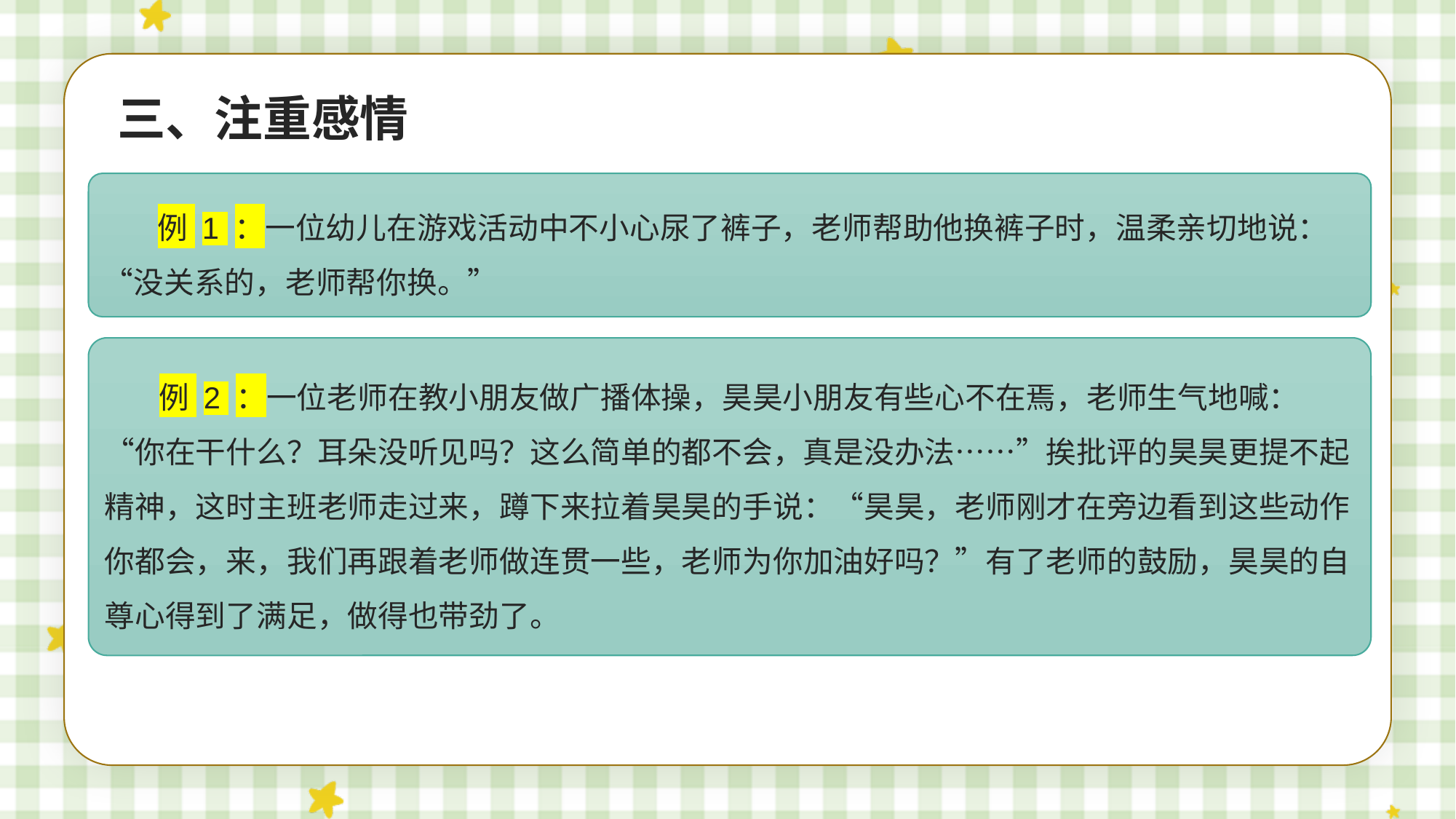

三、注重感情
例 1 ：一位幼儿在游戏活动中不小心尿了裤子，老师帮助他换裤子时，温柔亲切地说：“没关系的，老师帮你换。”
例 2 ：一位老师在教小朋友做广播体操，昊昊小朋友有些心不在焉，老师生气地喊：“你在干什么？耳朵没听见吗？这么简单的都不会，真是没办法……”挨批评的昊昊更提不起精神，这时主班老师走过来，蹲下来拉着昊昊的手说：“昊昊，老师刚才在旁边看到这些动作你都会，来，我们再跟着老师做连贯一些，老师为你加油好吗？”有了老师的鼓励，昊昊的自尊心得到了满足，做得也带劲了。